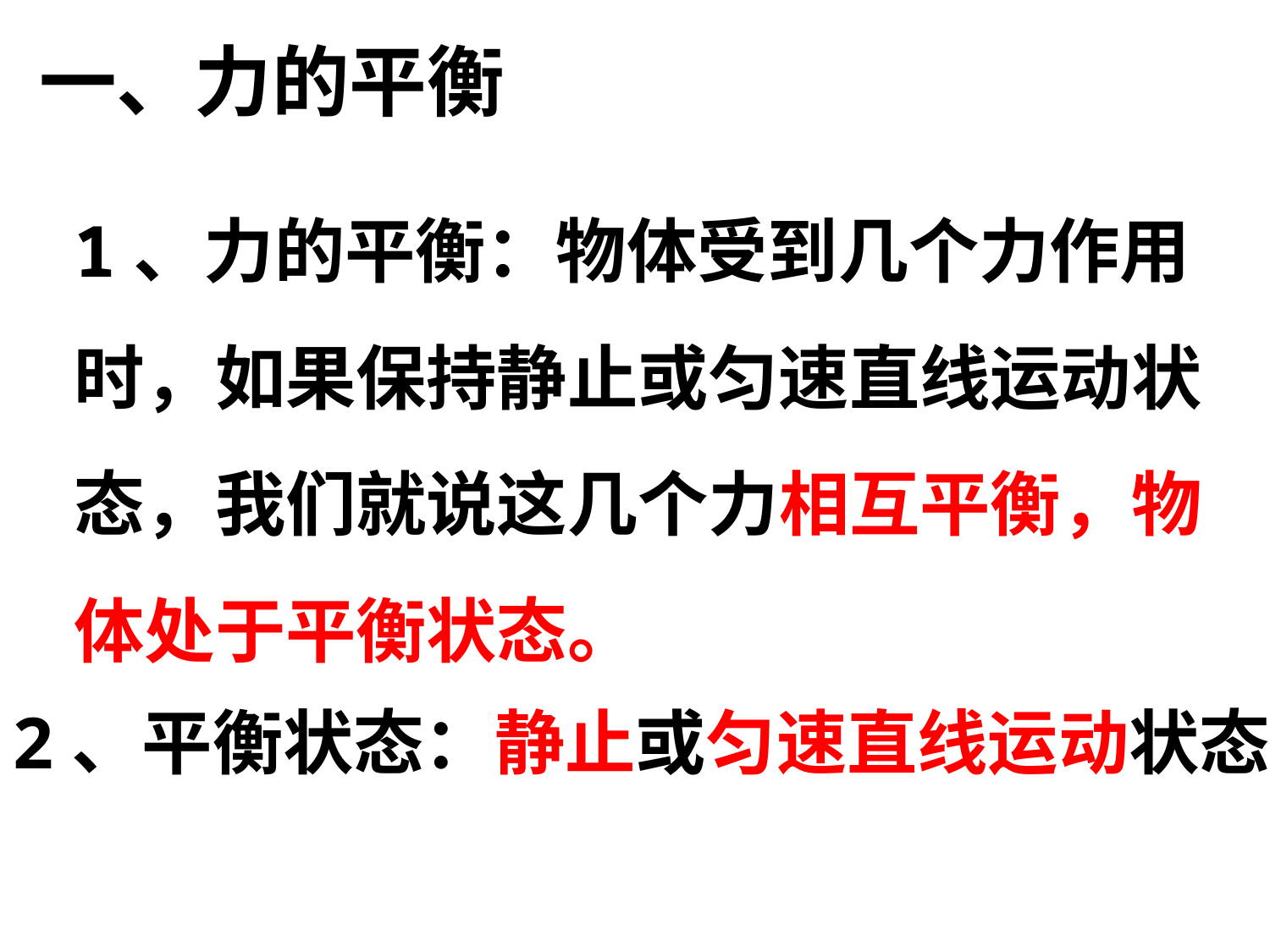

# 一、力的平衡
1、力的平衡：物体受到几个力作用时，如果保持静止或匀速直线运动状态，我们就说这几个力相互平衡，物体处于平衡状态。
2、平衡状态：静止或匀速直线运动状态